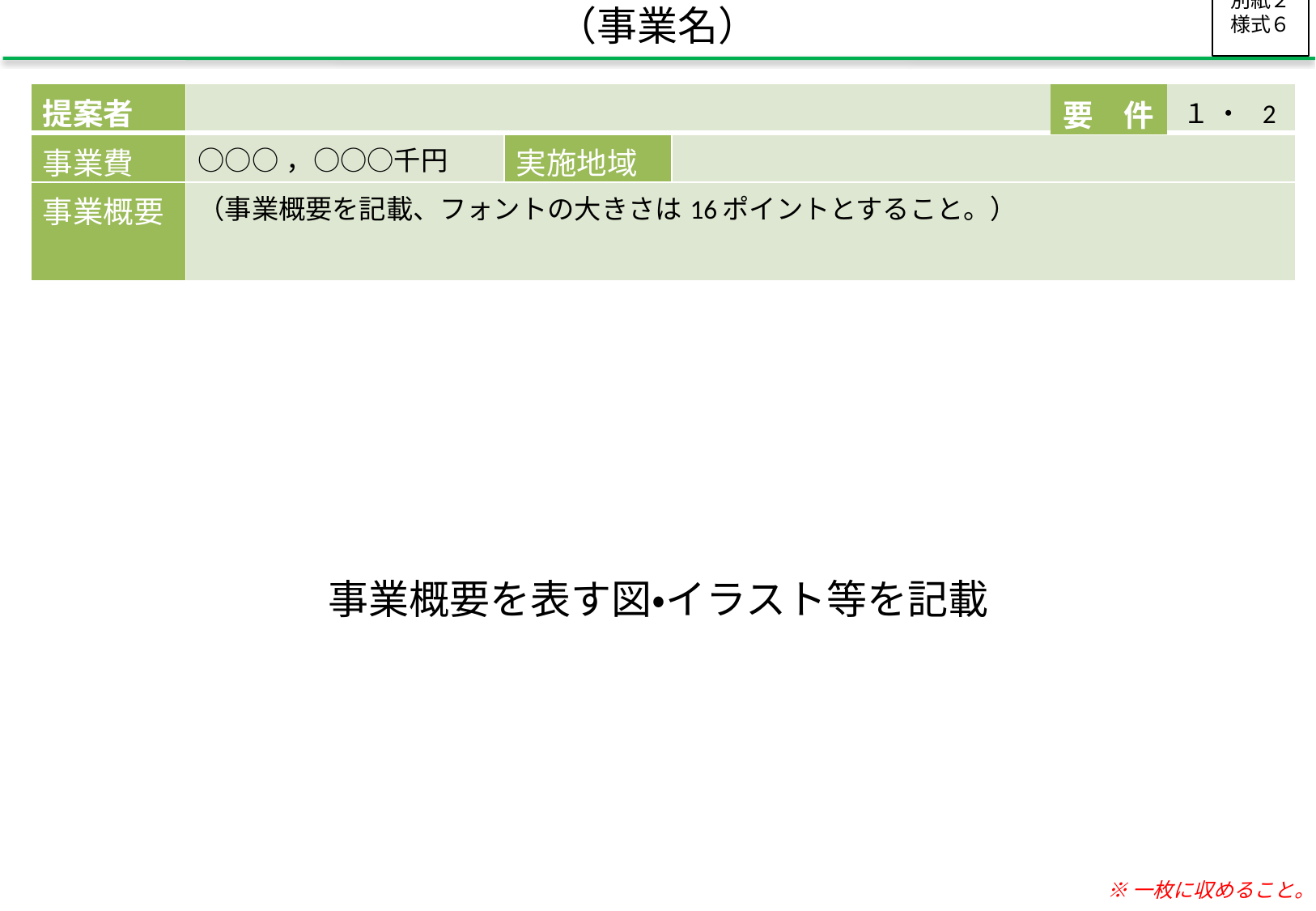

別紙２
様式６
（事業名）
| 提案者 |  |  |  |
| --- | --- | --- | --- |
| 事業費 | ○○○，○○○千円 | 実施地域 |  |
| 事業概要 | （事業概要を記載、フォントの大きさは16ポイントとすること。） |  |  |
| 要　件 |
| --- |
| １ ・ 2 |
| --- |
事業概要を表す図・イラスト等を記載
※一枚に収めること。